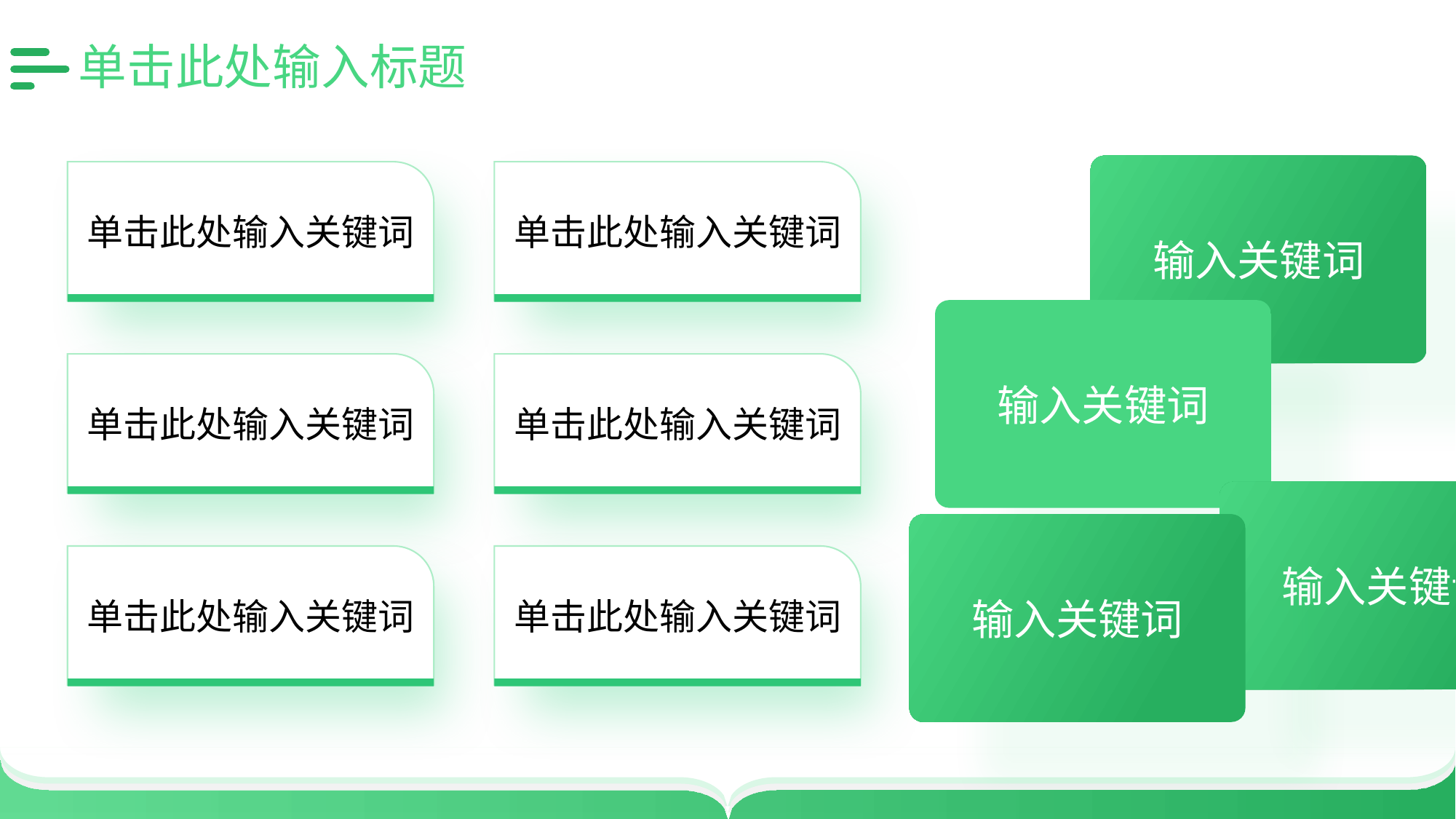

# 单击此处输入标题
输入关键词

单击此处输入关键词

单击此处输入关键词
输入关键词

单击此处输入关键词

单击此处输入关键词
输入关键词
输入关键词

单击此处输入关键词

单击此处输入关键词